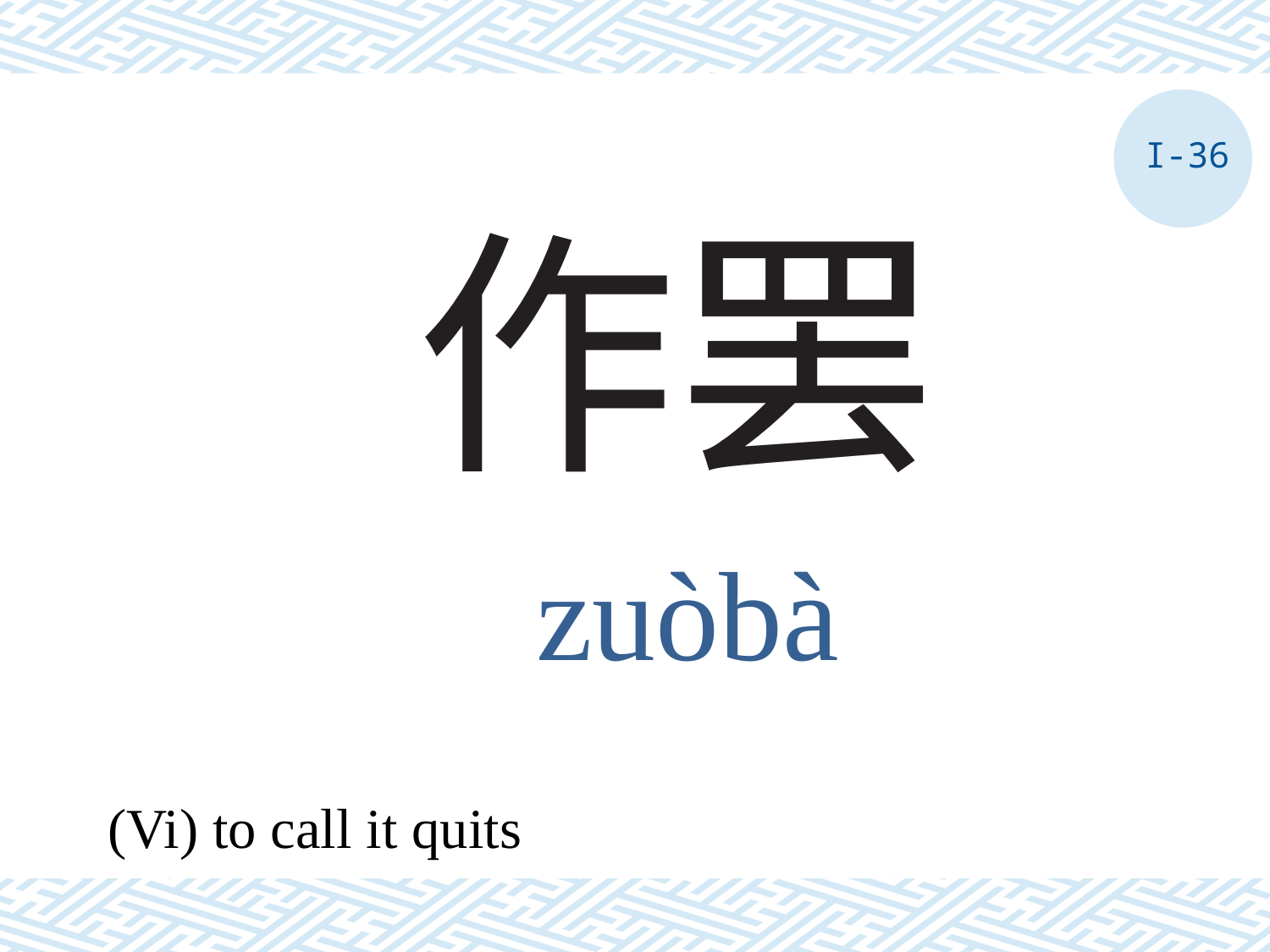

I-36

# 作罢
zuòbà
(Vi) to call it quits